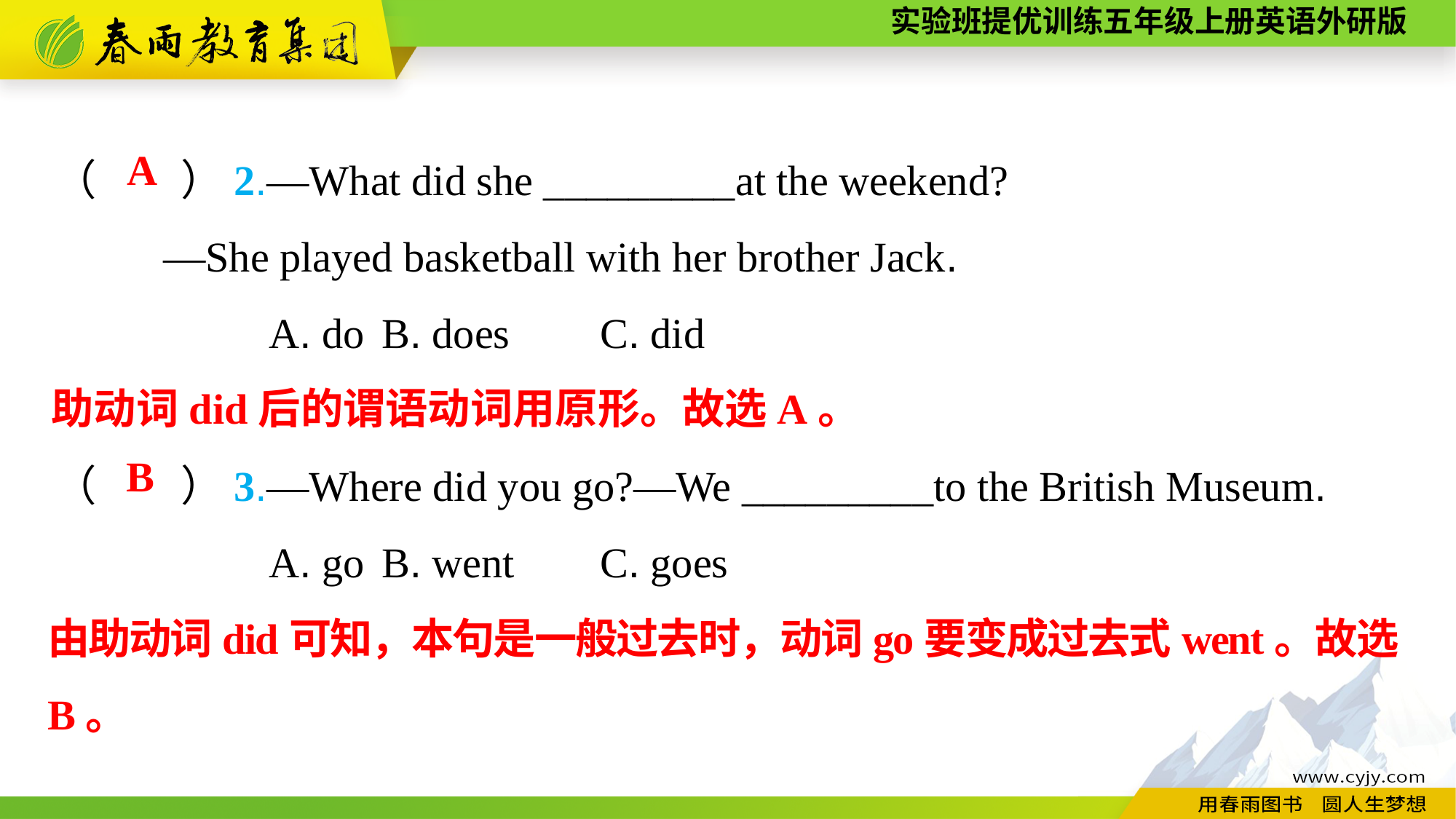

（　　）2.—What did she _________at the weekend?
	—She played basketball with her brother Jack.
A. do	B. does	C. did

（　　）3.—Where did you go?—We _________to the British Museum.
A. go	B. went	C. goes
A
助动词did后的谓语动词用原形。故选A。
B
由助动词did可知，本句是一般过去时，动词go要变成过去式went。故选B。